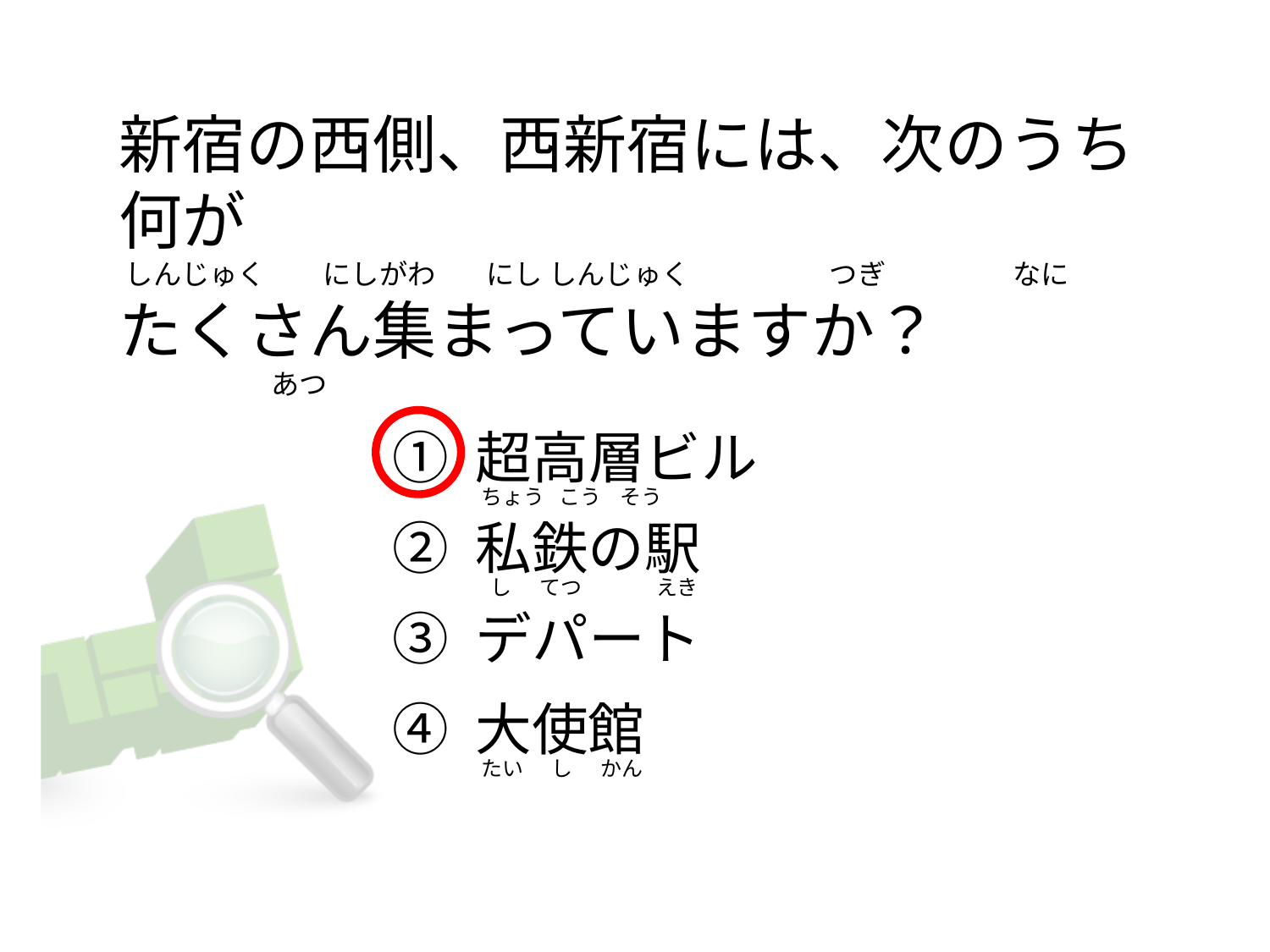

# 新宿の西側、西新宿には、次のうち何が  しんじゅく         にしがわ        にし しんじゅく                      つぎ                    なに たくさん集まっていますか？                         あつ

① 超高層ビル
② 私鉄の駅
③ デパート
④ 大使館
 ちょう   こう    そう
   し      てつ                えき
 たい      し      かん